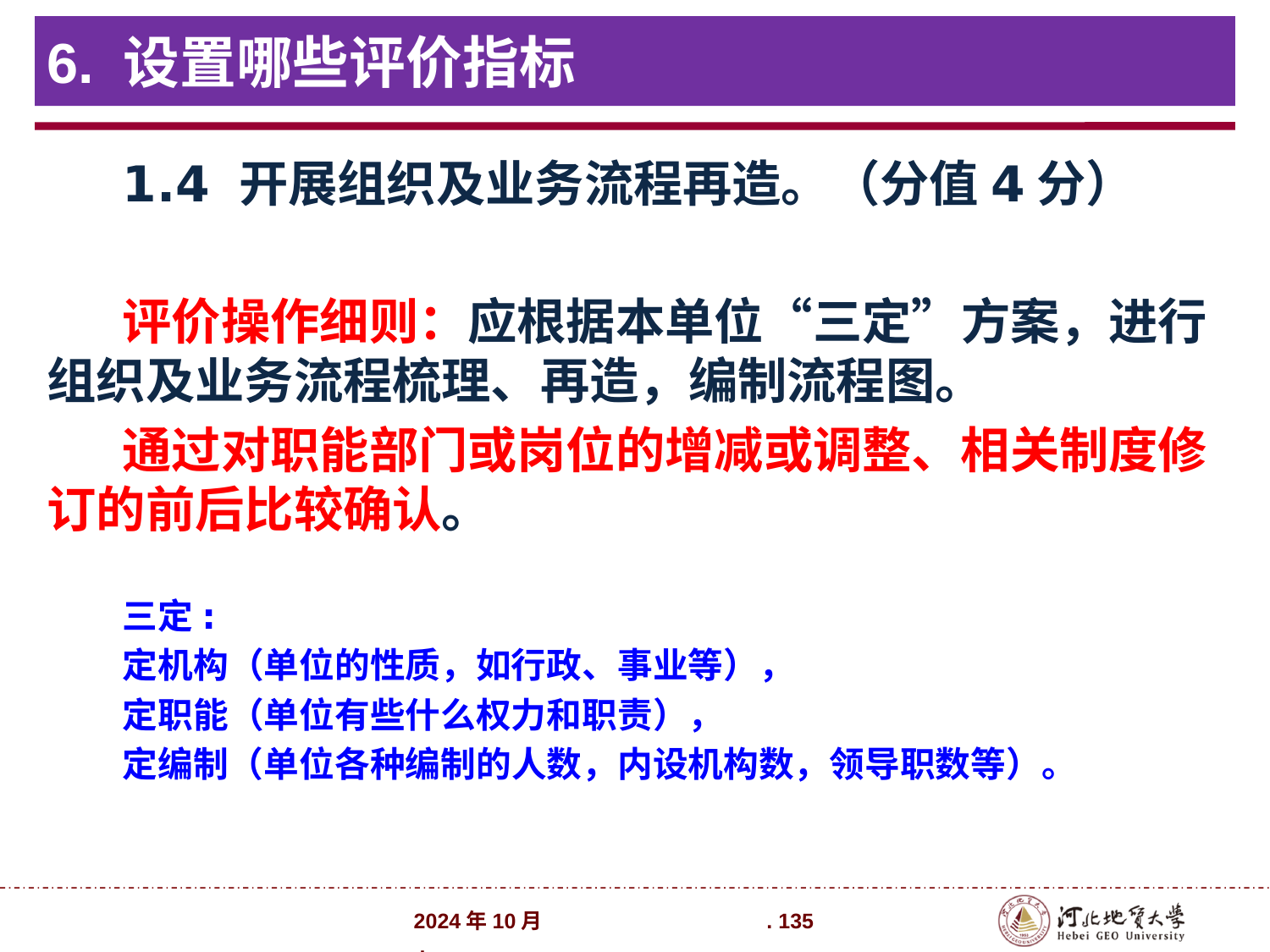

# 6. 设置哪些评价指标
1.4 开展组织及业务流程再造。（分值4分）

评价操作细则：应根据本单位“三定”方案，进行组织及业务流程梳理、再造，编制流程图。
通过对职能部门或岗位的增减或调整、相关制度修订的前后比较确认。

三定:
定机构（单位的性质，如行政、事业等），
定职能（单位有些什么权力和职责），
定编制（单位各种编制的人数，内设机构数，领导职数等）。
2024年10月                                             . 135 .